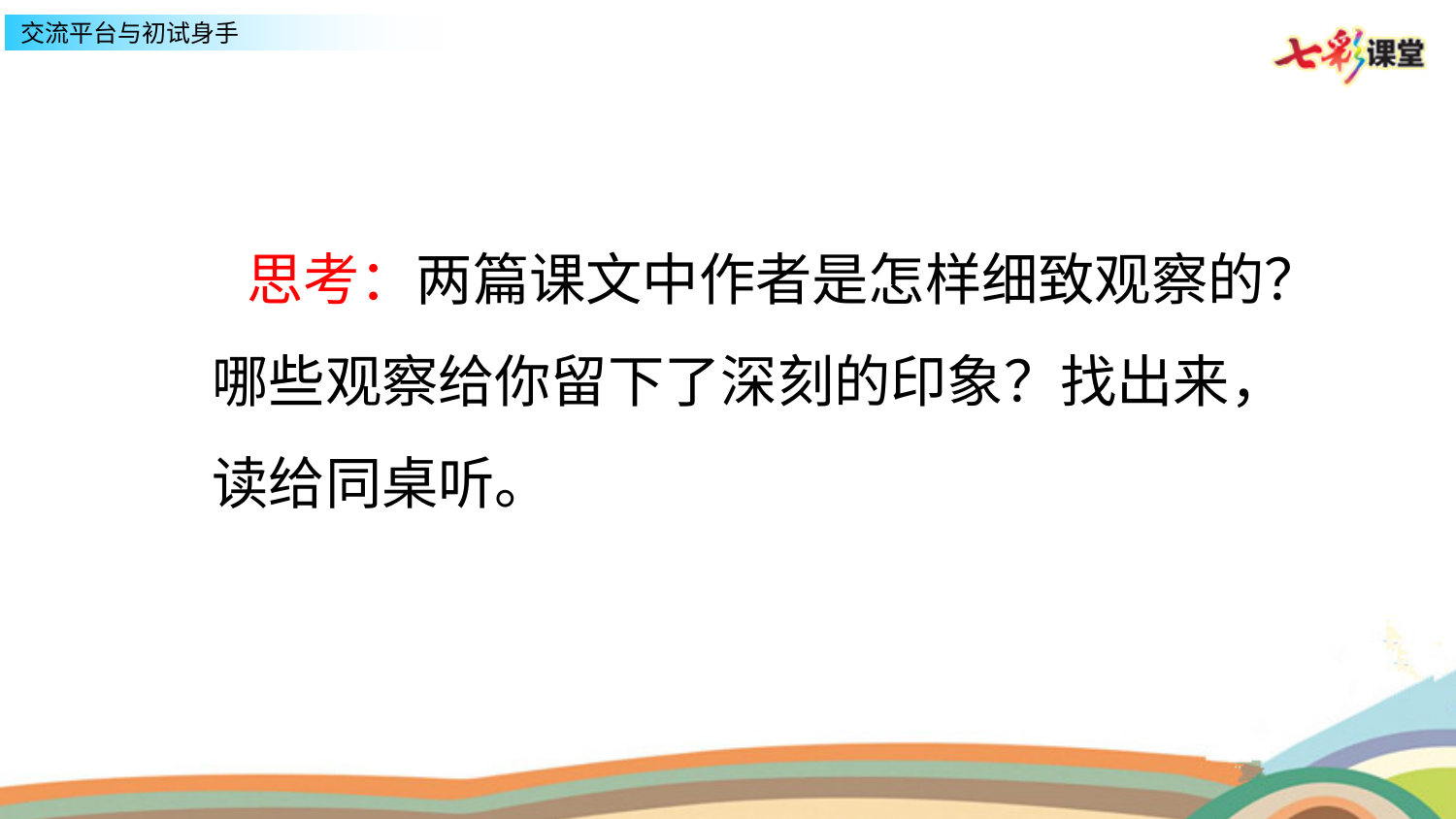

思考：两篇课文中作者是怎样细致观察的？哪些观察给你留下了深刻的印象？找出来，读给同桌听。